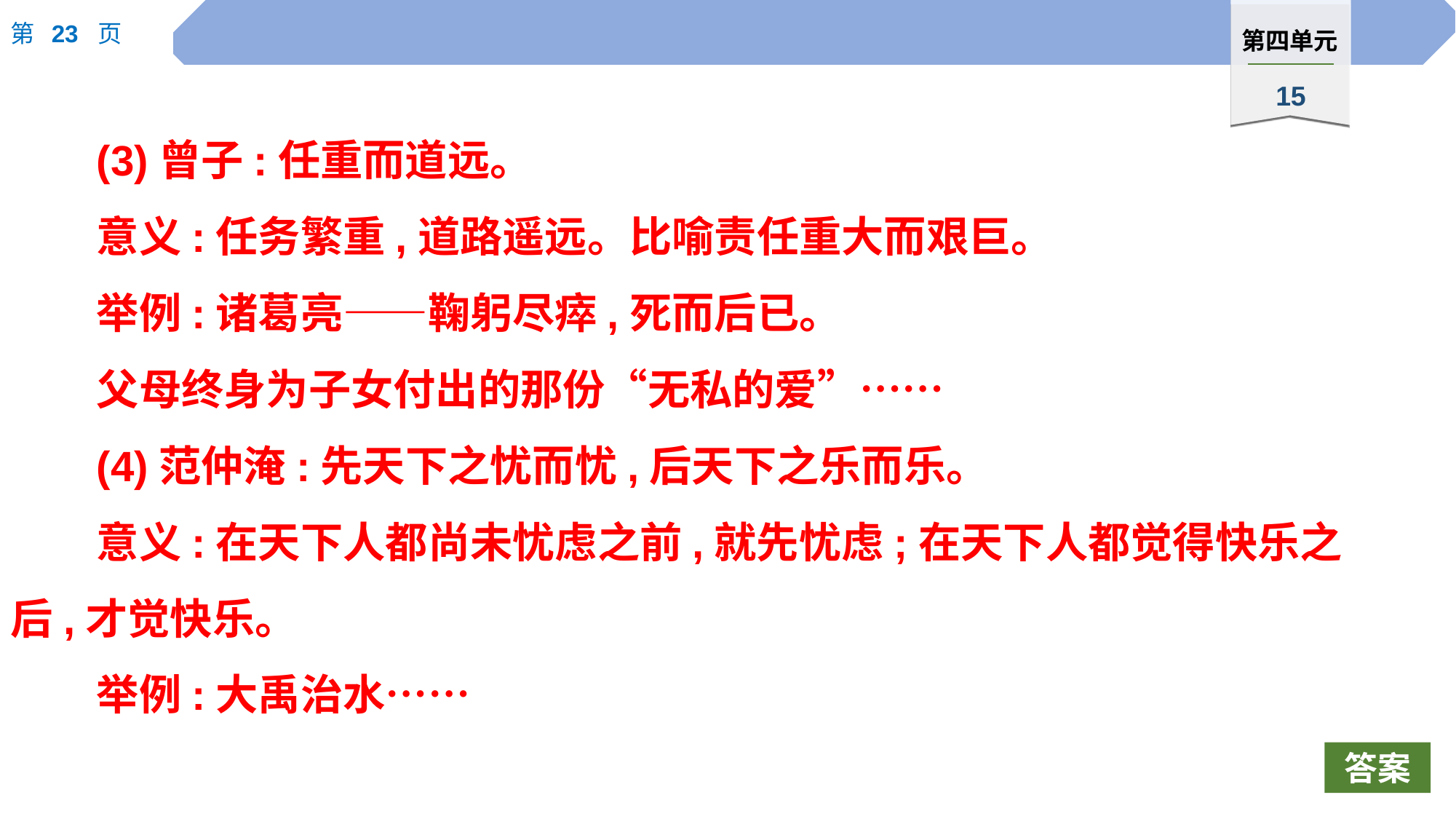

(3)曾子:任重而道远。
意义:任务繁重,道路遥远。比喻责任重大而艰巨。
举例:诸葛亮——鞠躬尽瘁,死而后已。
父母终身为子女付出的那份“无私的爱”……
(4)范仲淹:先天下之忧而忧,后天下之乐而乐。
意义:在天下人都尚未忧虑之前,就先忧虑;在天下人都觉得快乐之后,才觉快乐。
举例:大禹治水……
答案